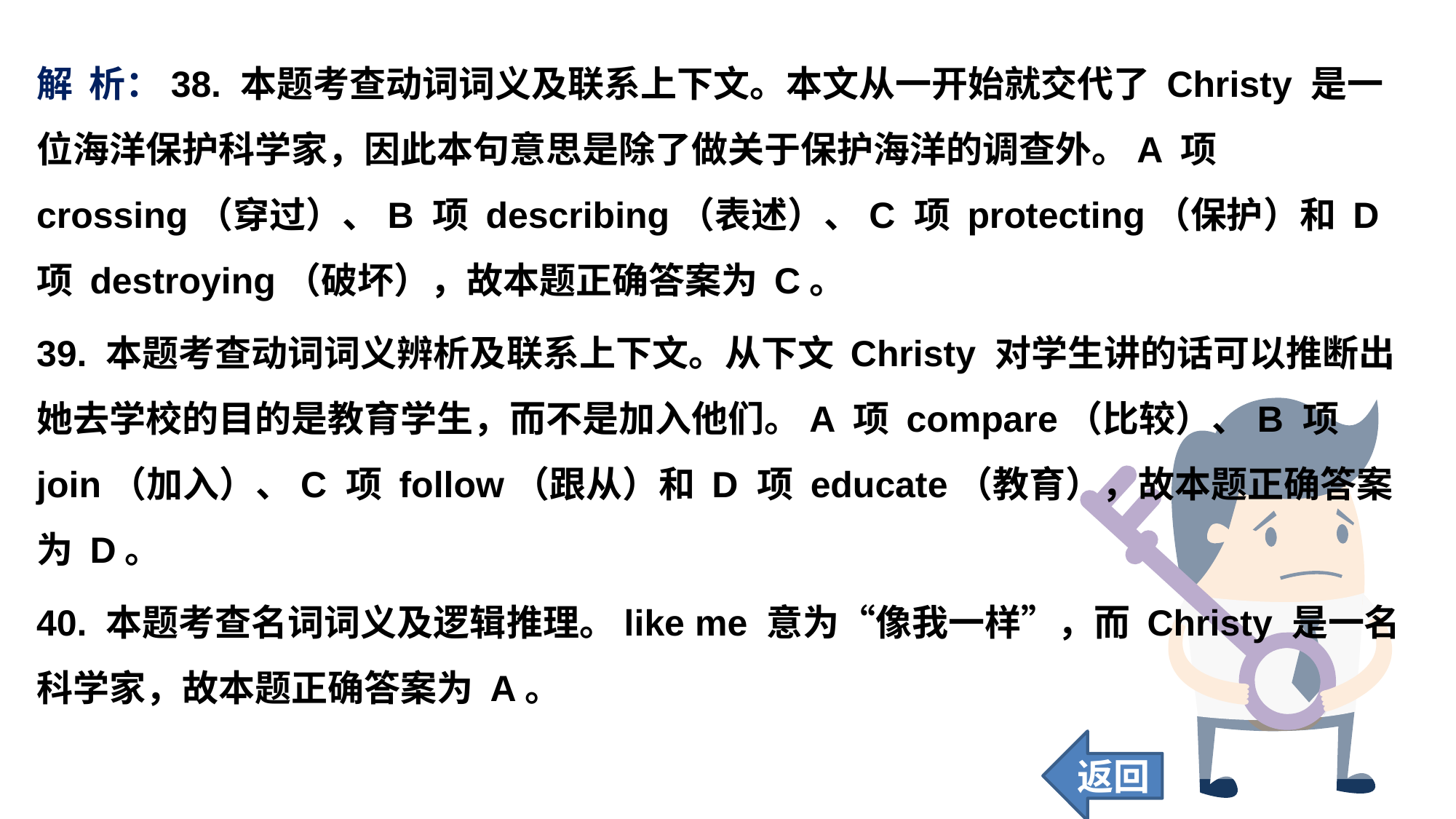

解  析：38. 本题考查动词词义及联系上下文。本文从一开始就交代了 Christy 是一位海洋保护科学家，因此本句意思是除了做关于保护海洋的调查外。A 项 crossing（穿过）、B 项 describing（表述）、C 项 protecting（保护）和 D 项 destroying（破坏），故本题正确答案为 C。
39. 本题考查动词词义辨析及联系上下文。从下文 Christy 对学生讲的话可以推断出她去学校的目的是教育学生，而不是加入他们。A 项 compare（比较）、B 项 join（加入）、C 项 follow（跟从）和 D 项 educate（教育），故本题正确答案为 D。
40. 本题考查名词词义及逻辑推理。like me 意为“像我一样”，而 Christy 是一名科学家，故本题正确答案为 A。

返回
116